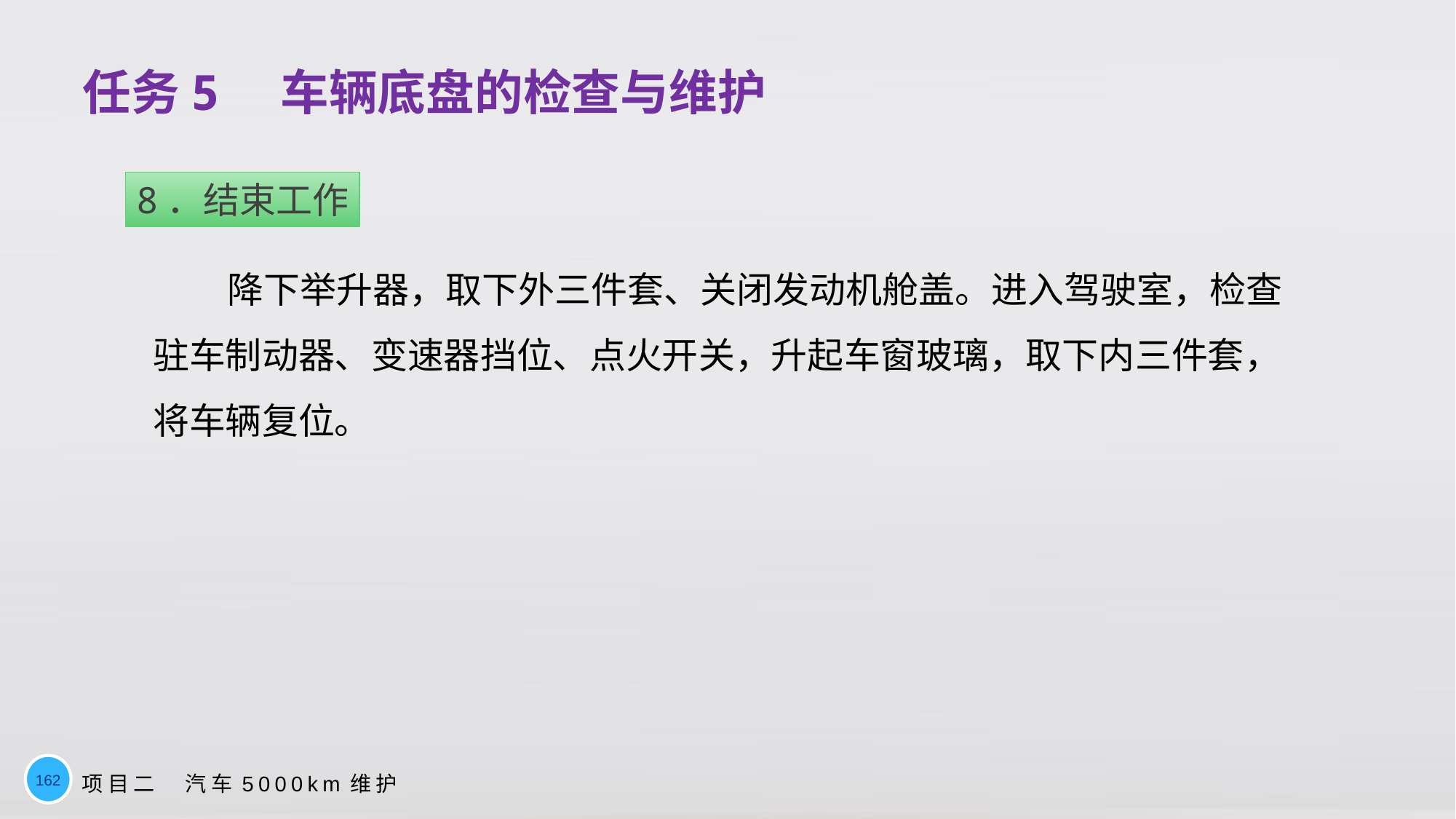

任务5　车辆底盘的检查与维护
8．结束工作
降下举升器，取下外三件套、关闭发动机舱盖。进入驾驶室，检查驻车制动器、变速器挡位、点火开关，升起车窗玻璃，取下内三件套，将车辆复位。
162